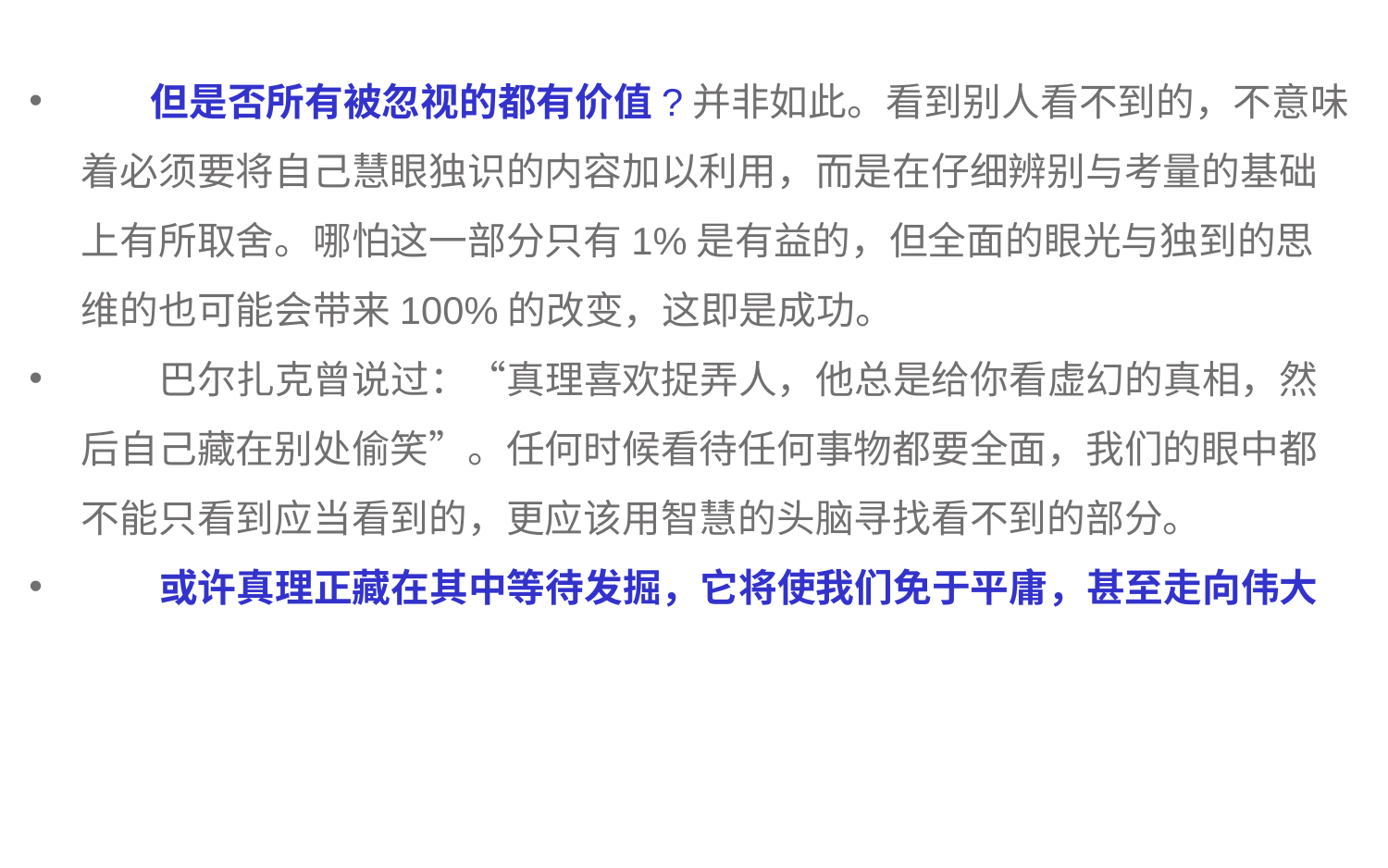

但是否所有被忽视的都有价值?并非如此。看到别人看不到的，不意味着必须要将自己慧眼独识的内容加以利用，而是在仔细辨别与考量的基础上有所取舍。哪怕这一部分只有1%是有益的，但全面的眼光与独到的思维的也可能会带来100%的改变，这即是成功。
        巴尔扎克曾说过：“真理喜欢捉弄人，他总是给你看虚幻的真相，然后自己藏在别处偷笑”。任何时候看待任何事物都要全面，我们的眼中都不能只看到应当看到的，更应该用智慧的头脑寻找看不到的部分。
        或许真理正藏在其中等待发掘，它将使我们免于平庸，甚至走向伟大